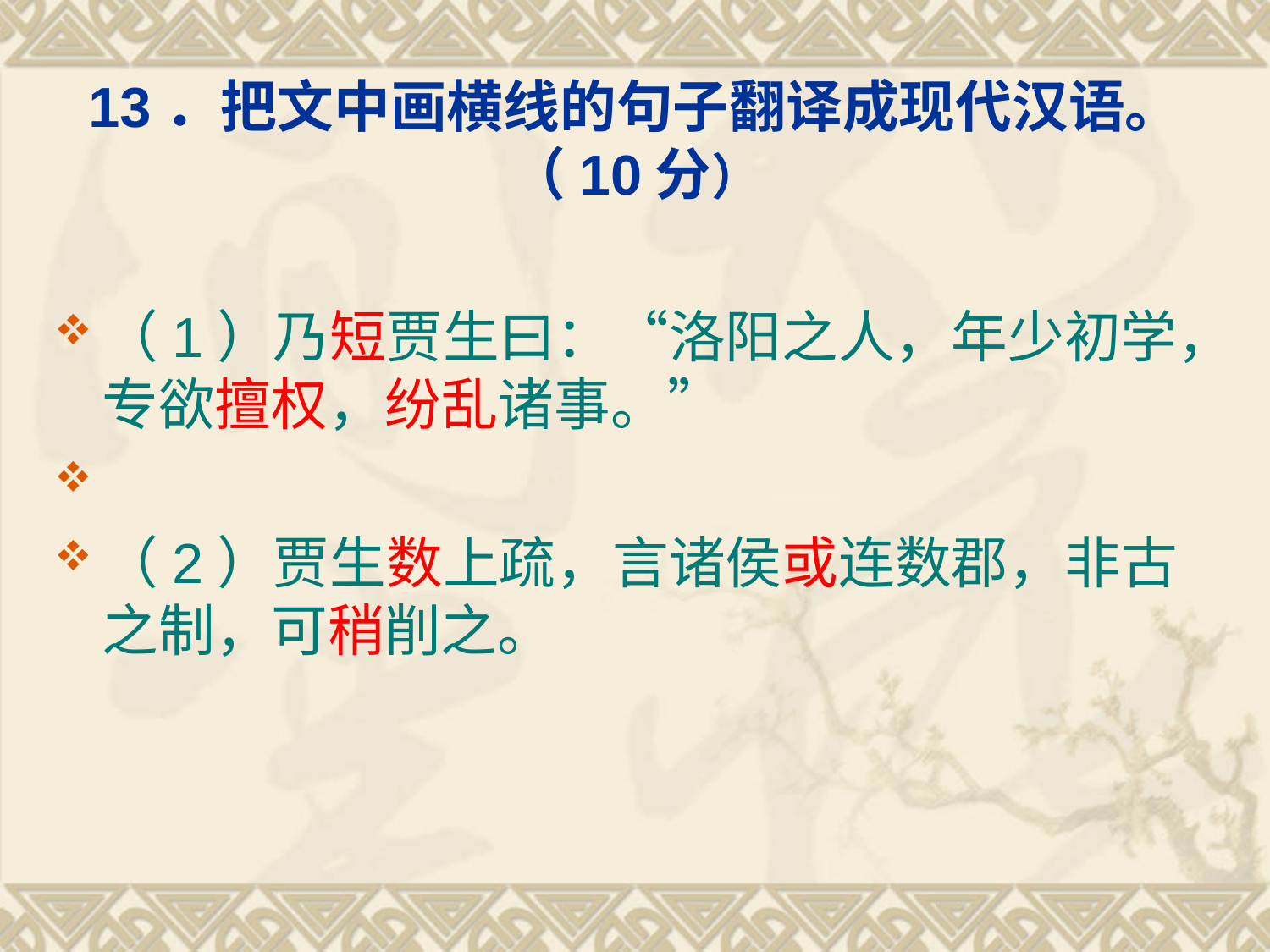

# 13．把文中画横线的句子翻译成现代汉语。（10分）

（1）乃短贾生曰：“洛阳之人，年少初学，专欲擅权，纷乱诸事。”

（2）贾生数上疏，言诸侯或连数郡，非古之制，可稍削之。